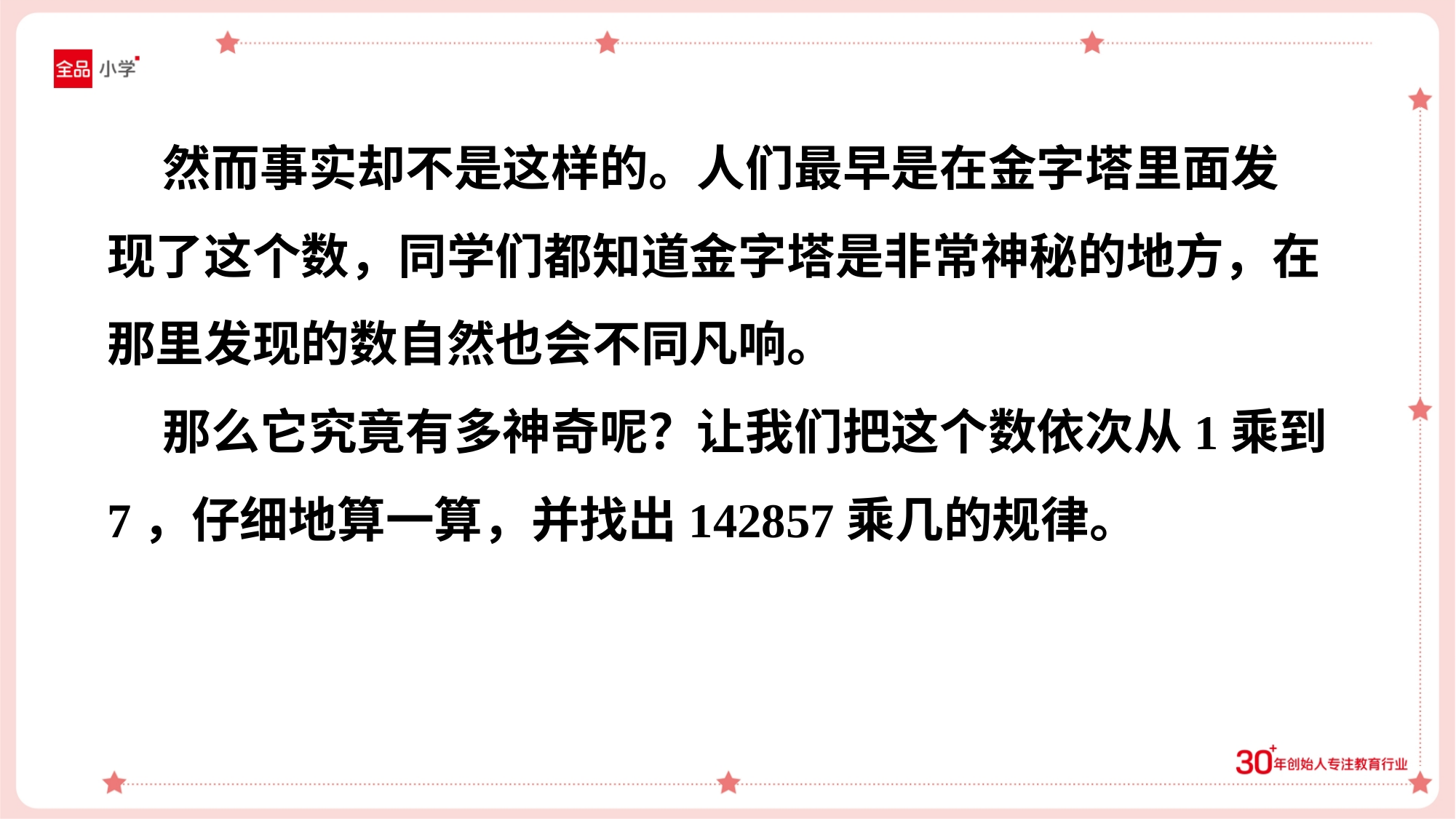

然而事实却不是这样的。人们最早是在金字塔里面发
现了这个数，同学们都知道金字塔是非常神秘的地方，在
那里发现的数自然也会不同凡响。
    那么它究竟有多神奇呢？让我们把这个数依次从1乘到
7，仔细地算一算，并找出142857乘几的规律。